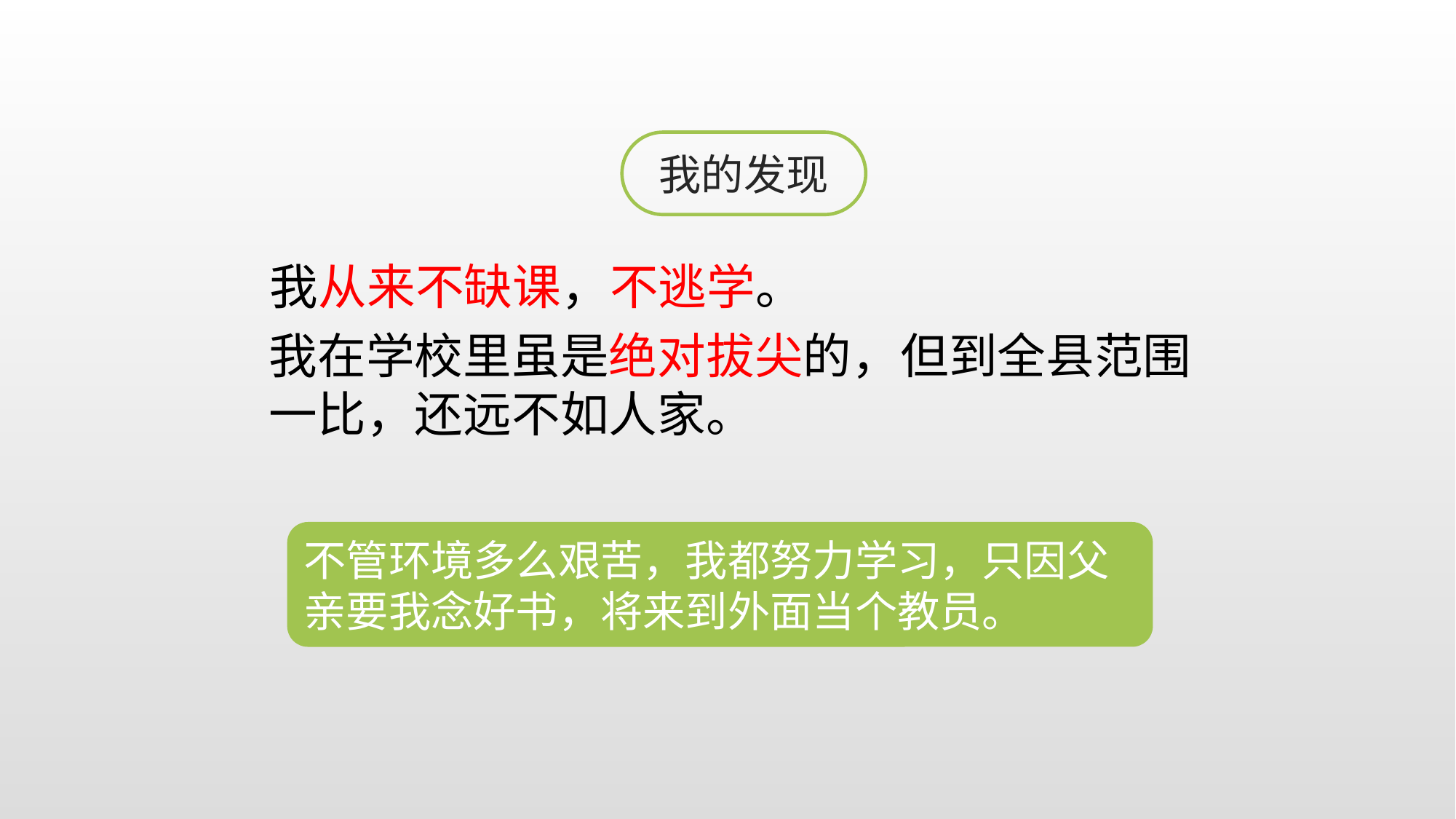

我的发现
我从来不缺课，不逃学。

我在学校里虽是绝对拔尖的，但到全县范围一比，还远不如人家。
不管环境多么艰苦，我都努力学习，只因父亲要我念好书，将来到外面当个教员。